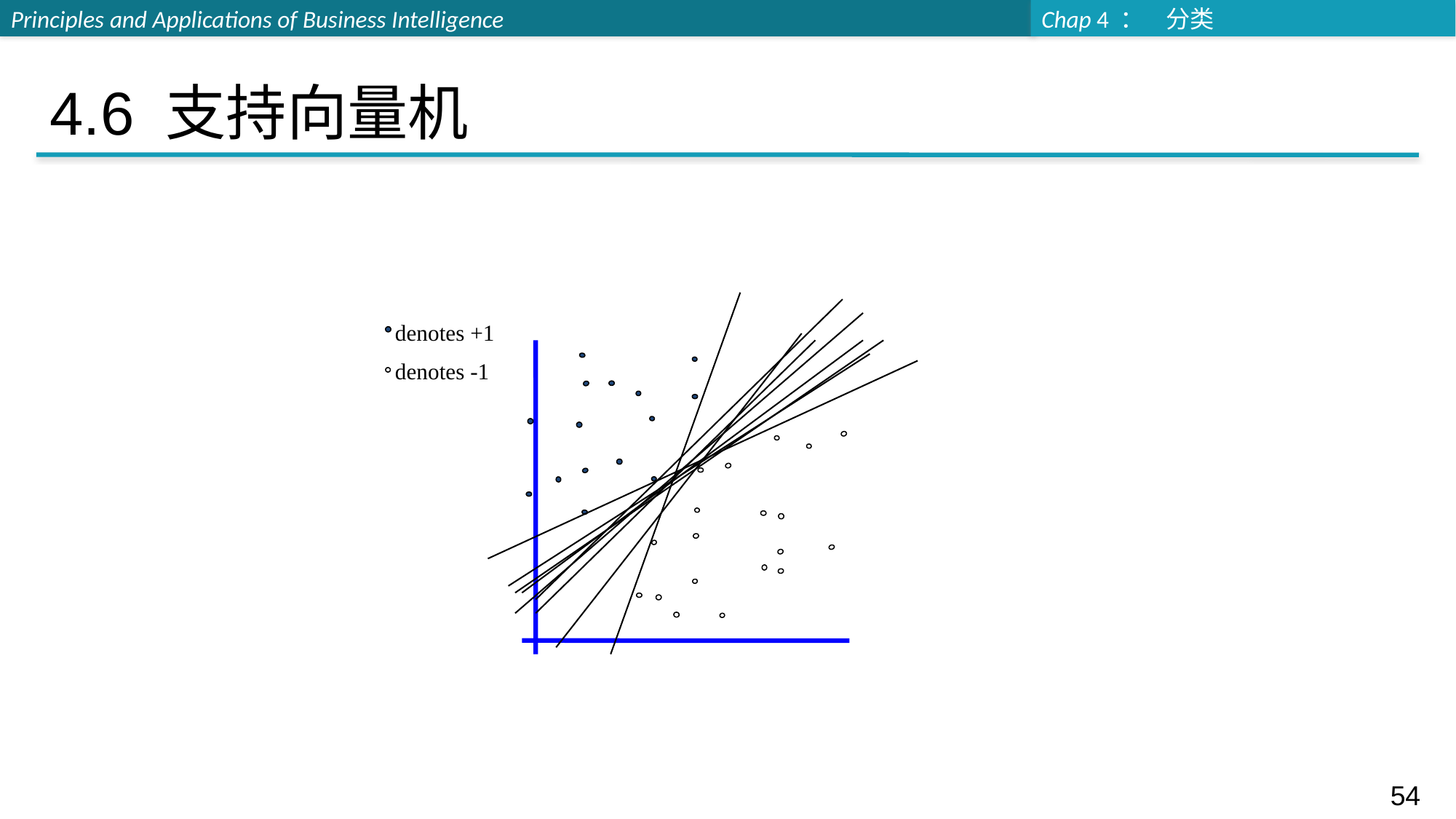

# 4.6 支持向量机

 denotes +1
 denotes -1